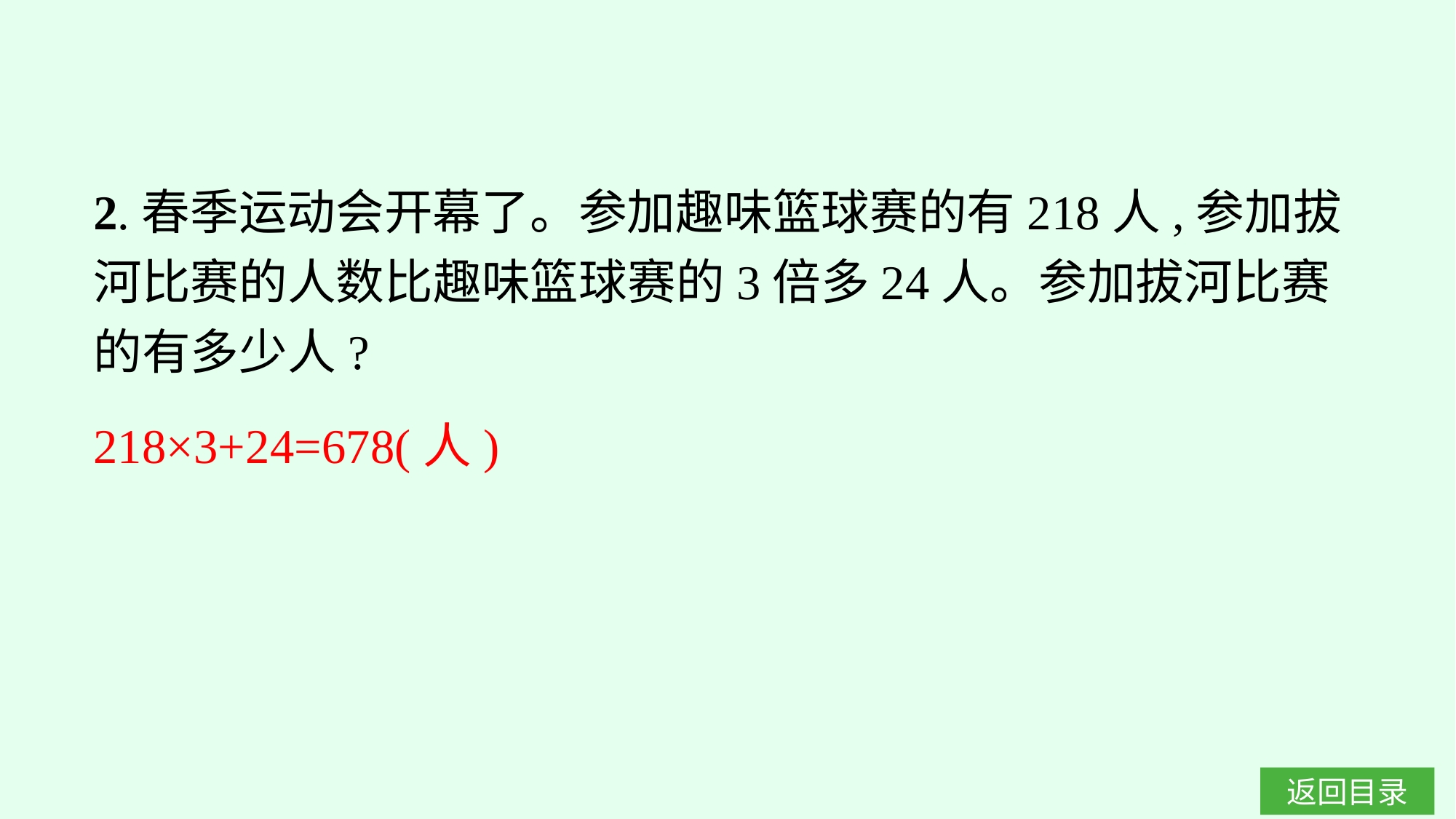

2.春季运动会开幕了。参加趣味篮球赛的有218人,参加拔河比赛的人数比趣味篮球赛的3倍多24人。参加拔河比赛的有多少人?
218×3+24=678(人)